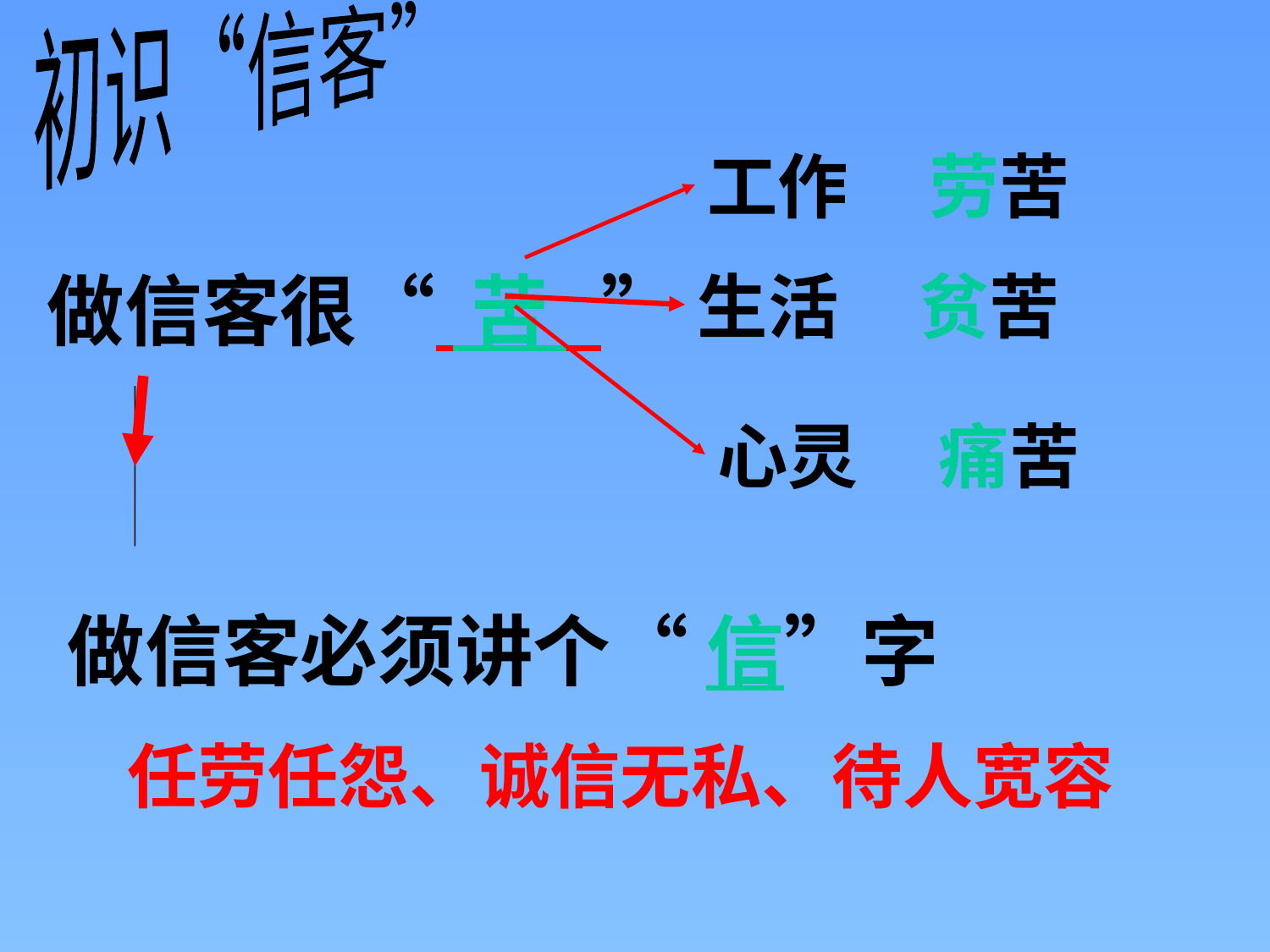

初识“信客”

工作     劳苦
做信客很“  苦   ”

生活     贫苦

心灵     痛苦

做信客必须讲个“ 信”字

任劳任怨、诚信无私、待人宽容